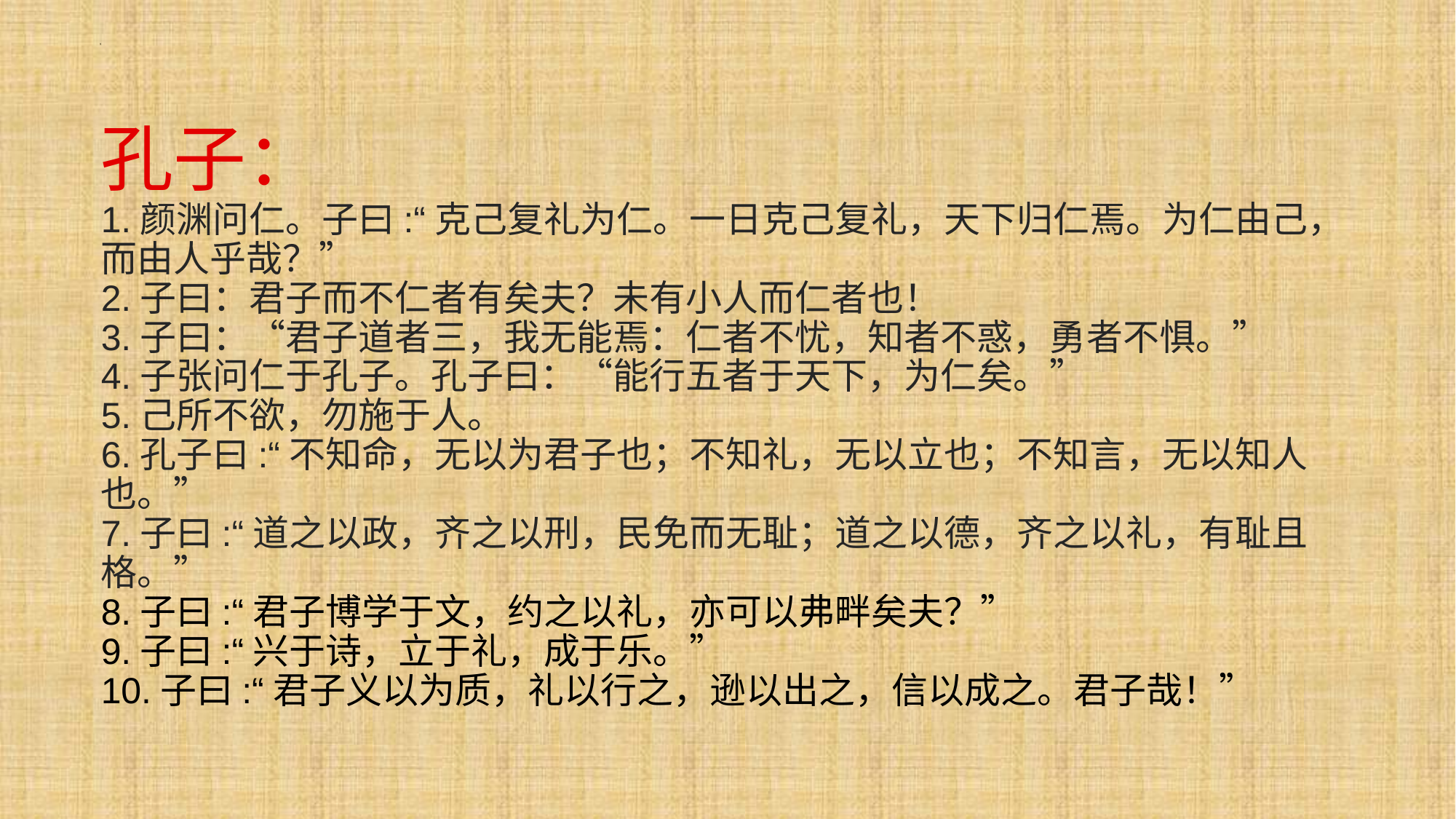

# 孔子： 1.颜渊问仁。子曰:“克己复礼为仁。一日克己复礼，天下归仁焉。为仁由己，而由人乎哉？” 2.子曰：君子而不仁者有矣夫？未有小人而仁者也！ 3.子曰：“君子道者三，我无能焉：仁者不忧，知者不惑，勇者不惧。” 4.子张问仁于孔子。孔子曰：“能行五者于天下，为仁矣。” 5.己所不欲，勿施于人。  6.孔子曰:“不知命，无以为君子也；不知礼，无以立也；不知言，无以知人也。” 7.子曰:“道之以政，齐之以刑，民免而无耻；道之以德，齐之以礼，有耻且格。” 8.子曰:“君子博学于文，约之以礼，亦可以弗畔矣夫？” 9.子曰:“兴于诗，立于礼，成于乐。” 10.子曰:“君子义以为质，礼以行之，逊以出之，信以成之。君子哉！”